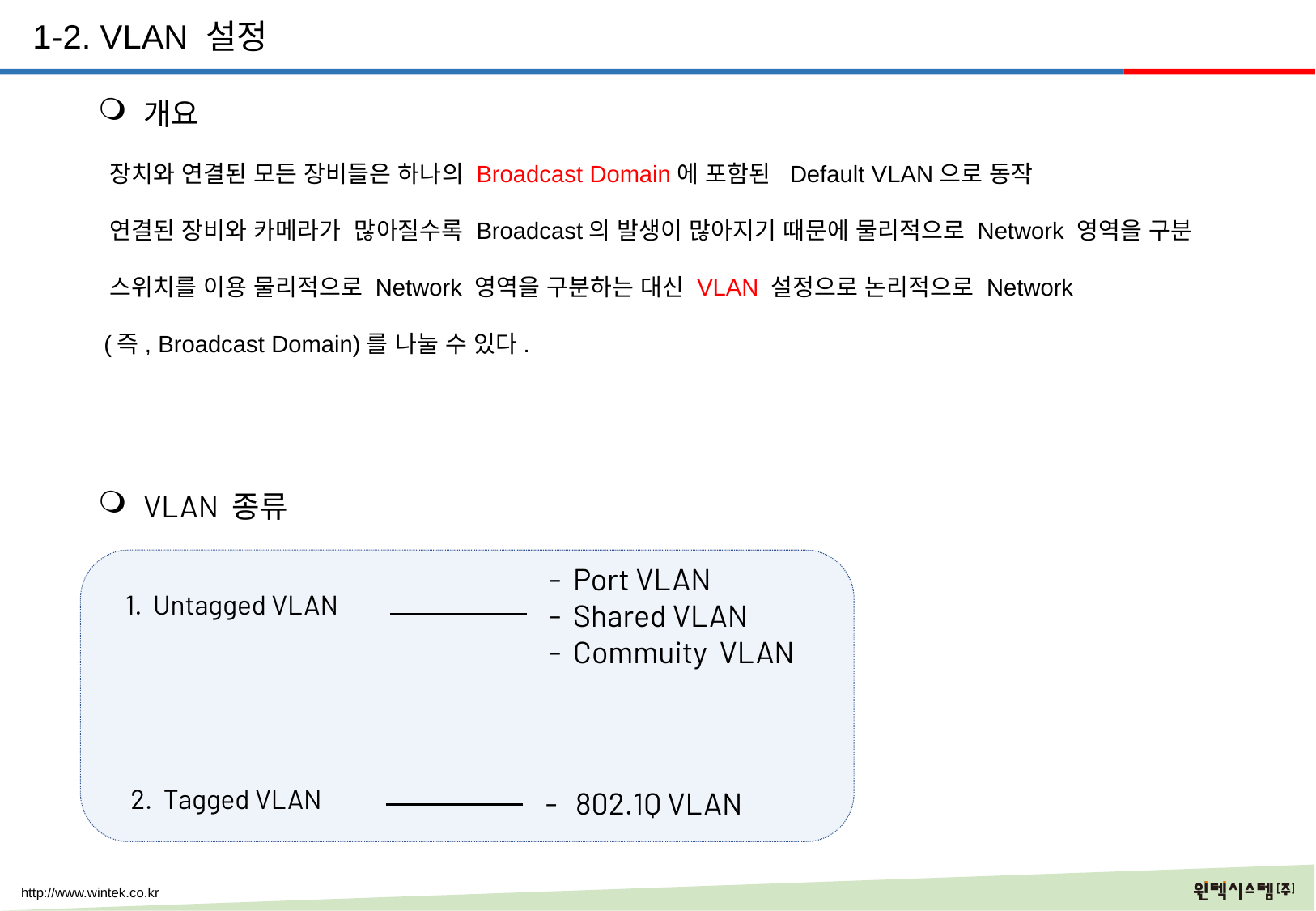

1-2. VLAN 설정

개요

 장치와 연결된 모든 장비들은 하나의 Broadcast Domain에 포함된  Default VLAN으로 동작

 연결된 장비와 카메라가  많아질수록 Broadcast의 발생이 많아지기 때문에 물리적으로 Network 영역을 구분

 스위치를 이용 물리적으로 Network 영역을 구분하는 대신 VLAN 설정으로 논리적으로 Network

 (즉, Broadcast Domain)를 나눌 수 있다.

VLAN 종류

     1.  Untagged VLAN

      2.  Tagged VLAN

 -  Port VLAN
 -  Shared VLAN
 -  Commuity  VLAN
     -   802.1Q VLAN